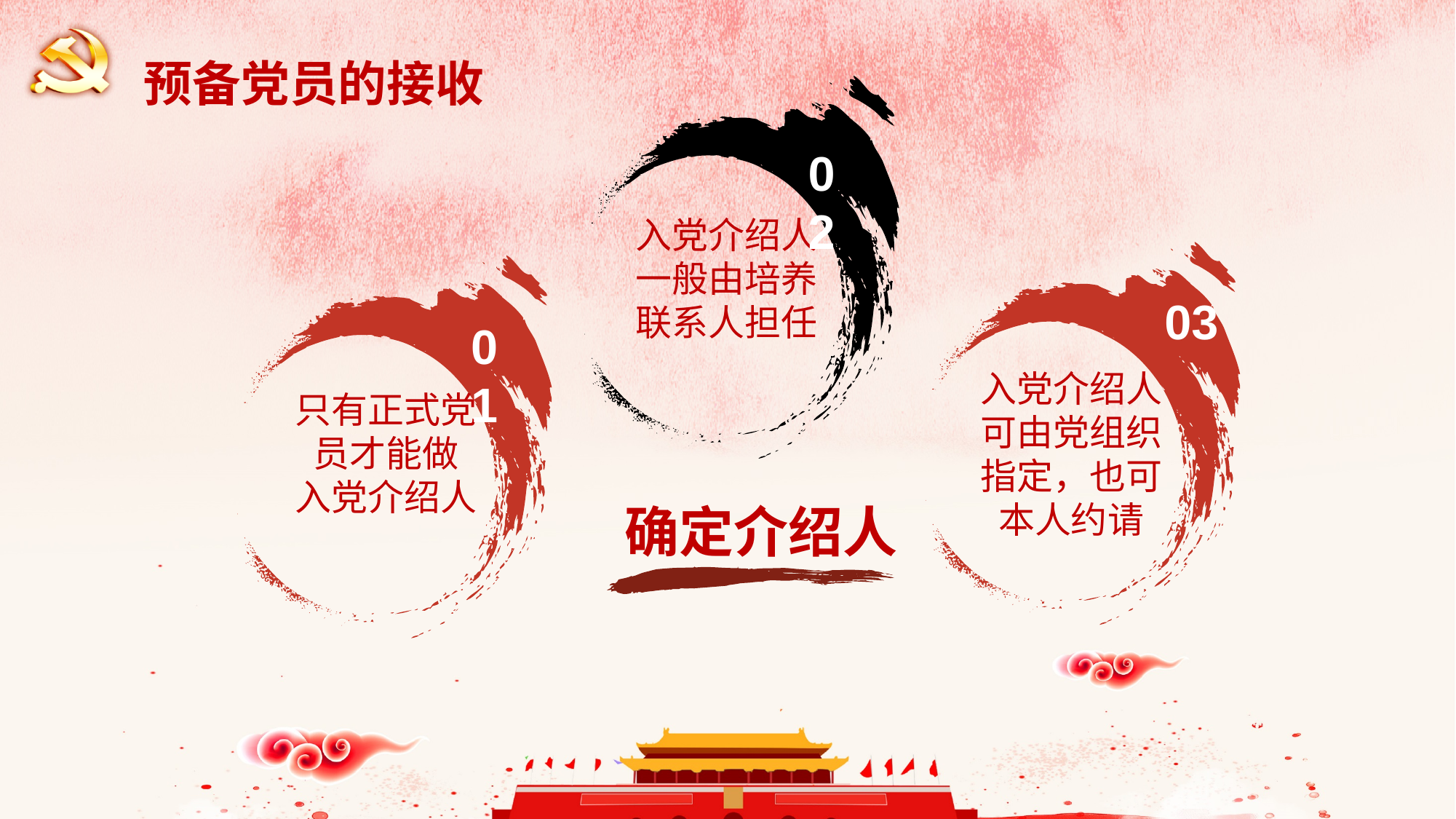

预备党员的接收

02
入党介绍人一般由培养联系人担任

03
入党介绍人可由党组织指定，也可本人约请
01
只有正式党员才能做
入党介绍人
确定介绍人